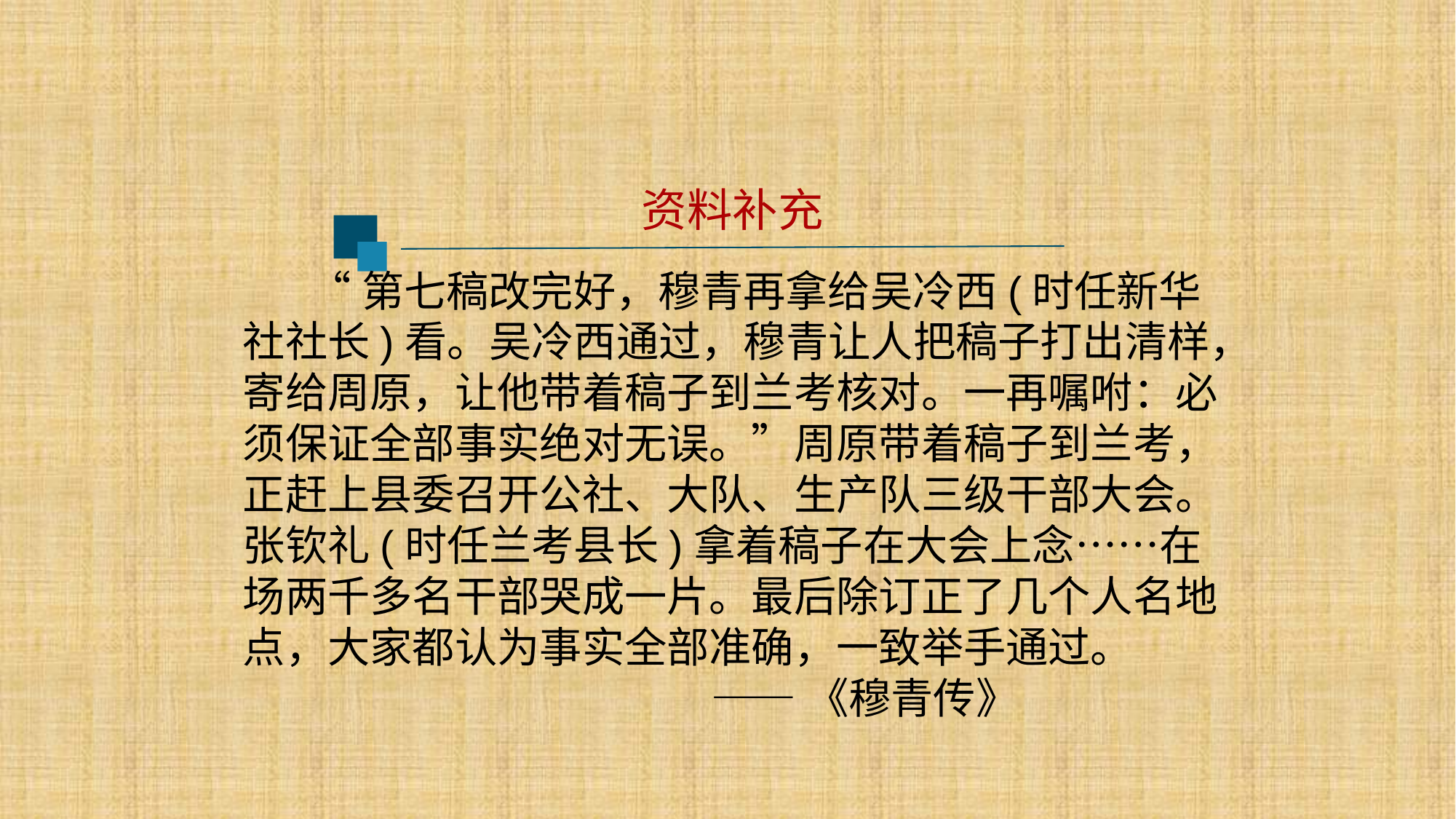

资料补充

       “第七稿改完好，穆青再拿给吴冷西(时任新华社社长)看。吴冷西通过，穆青让人把稿子打出清样，寄给周原，让他带着稿子到兰考核对。一再嘱咐：必须保证全部事实绝对无误。”周原带着稿子到兰考，正赶上县委召开公社、大队、生产队三级干部大会。张钦礼(时任兰考县长)拿着稿子在大会上念……在场两千多名干部哭成一片。最后除订正了几个人名地点，大家都认为事实全部准确，一致举手通过。
                            ——《穆青传》